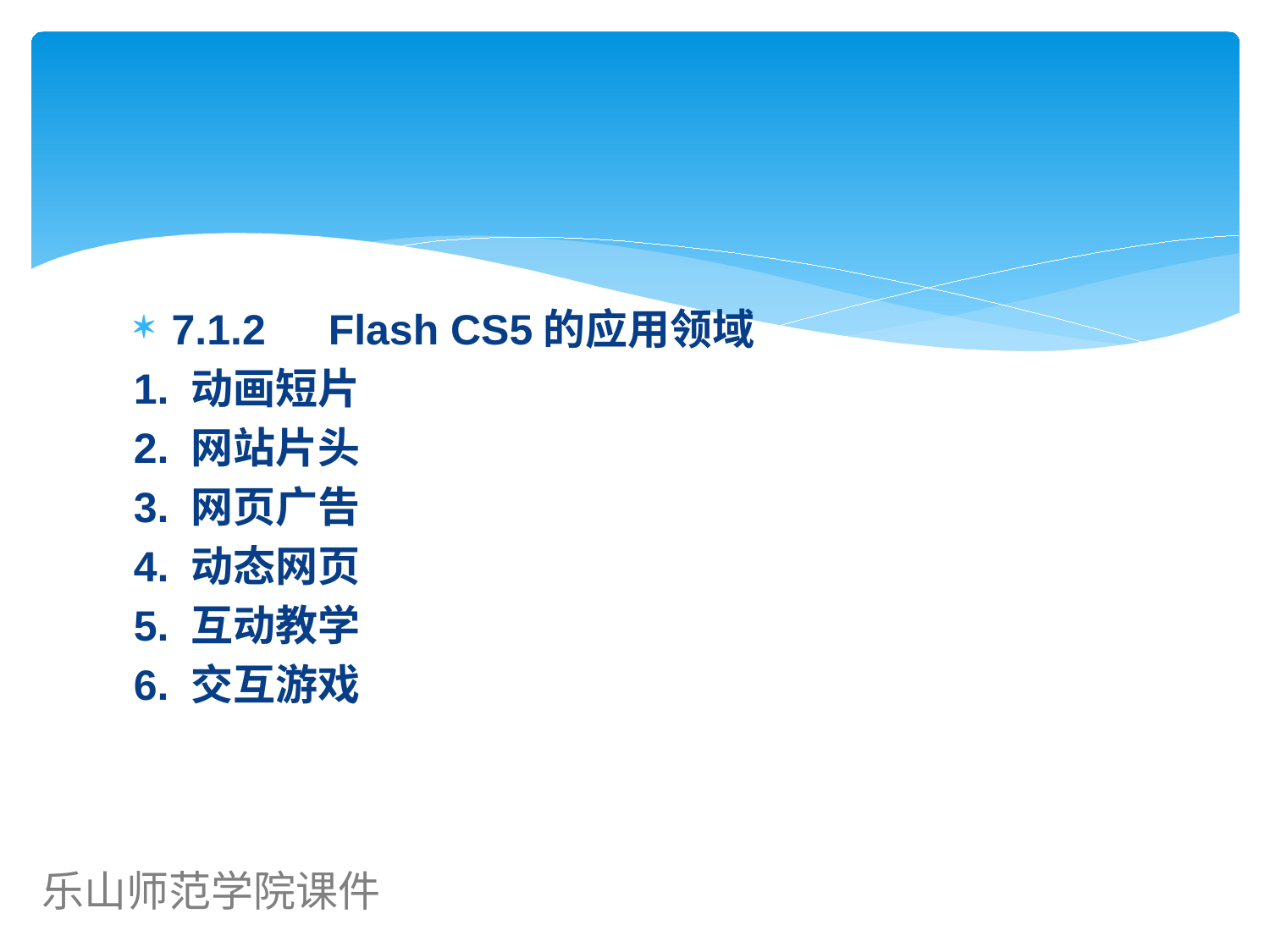

#
7.1.2　Flash CS5的应用领域
1. 动画短片
2. 网站片头
3. 网页广告
4. 动态网页
5. 互动教学
6. 交互游戏